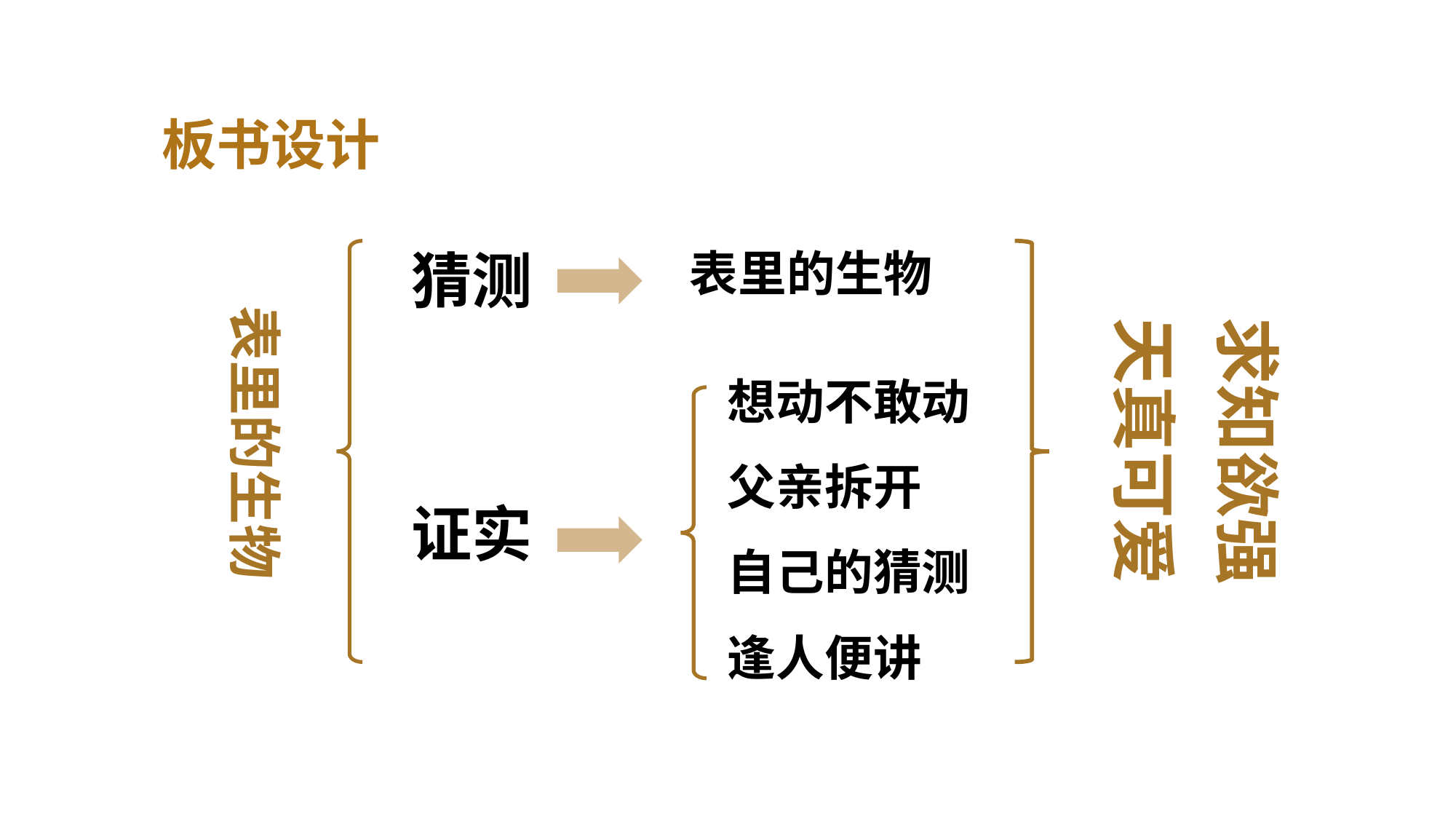

板书设计
猜测
表里的生物

表里的生物

天真可爱
求知欲强
想动不敢动

父亲拆开
证实

自己的猜测
逢人便讲